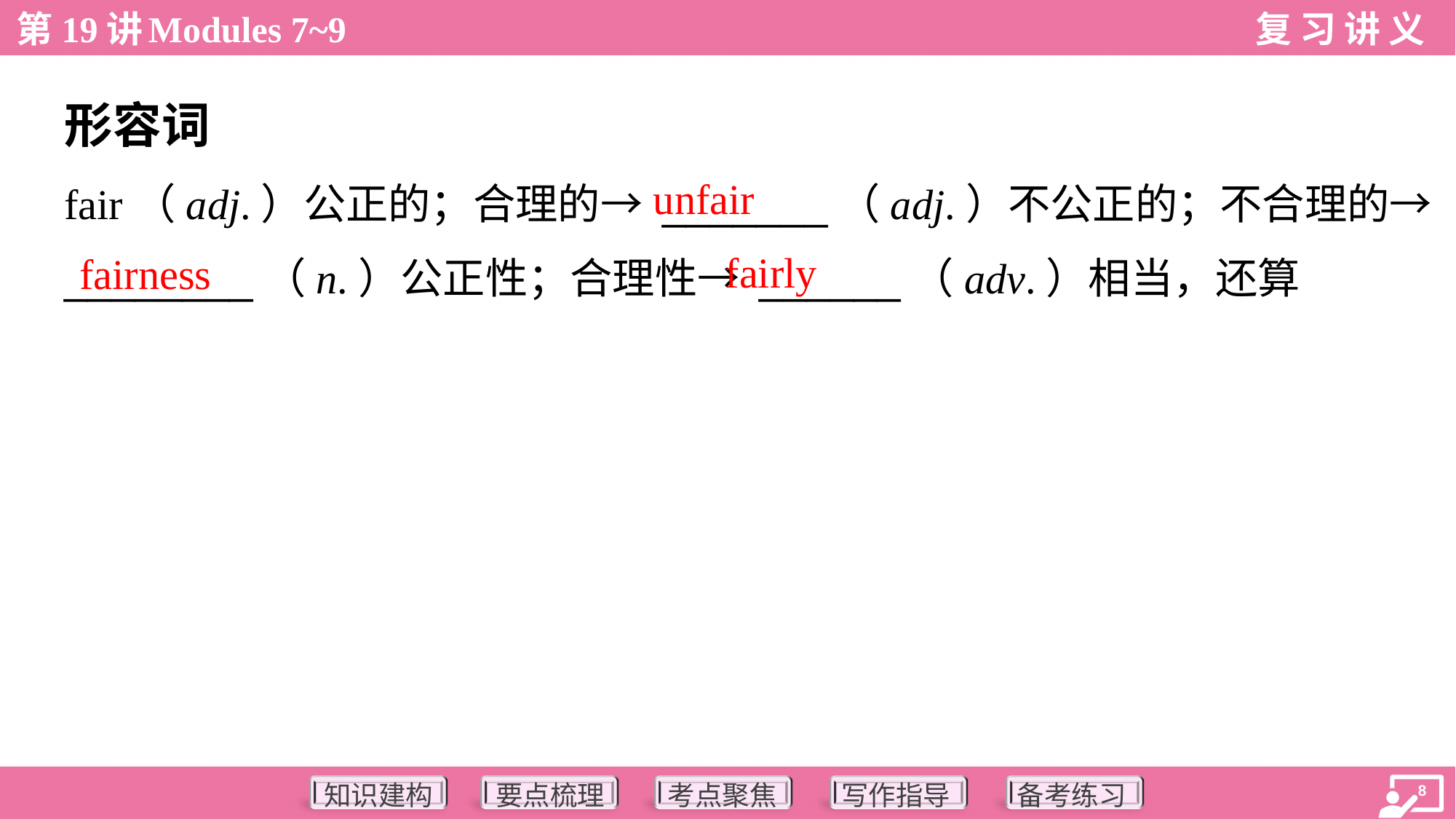

形容词
unfair
fair（adj.）公正的；合理的→ _______（adj.）不公正的；不合理的→
________（n.）公正性；合理性→ ______（adv.）相当，还算
fairly
fairness